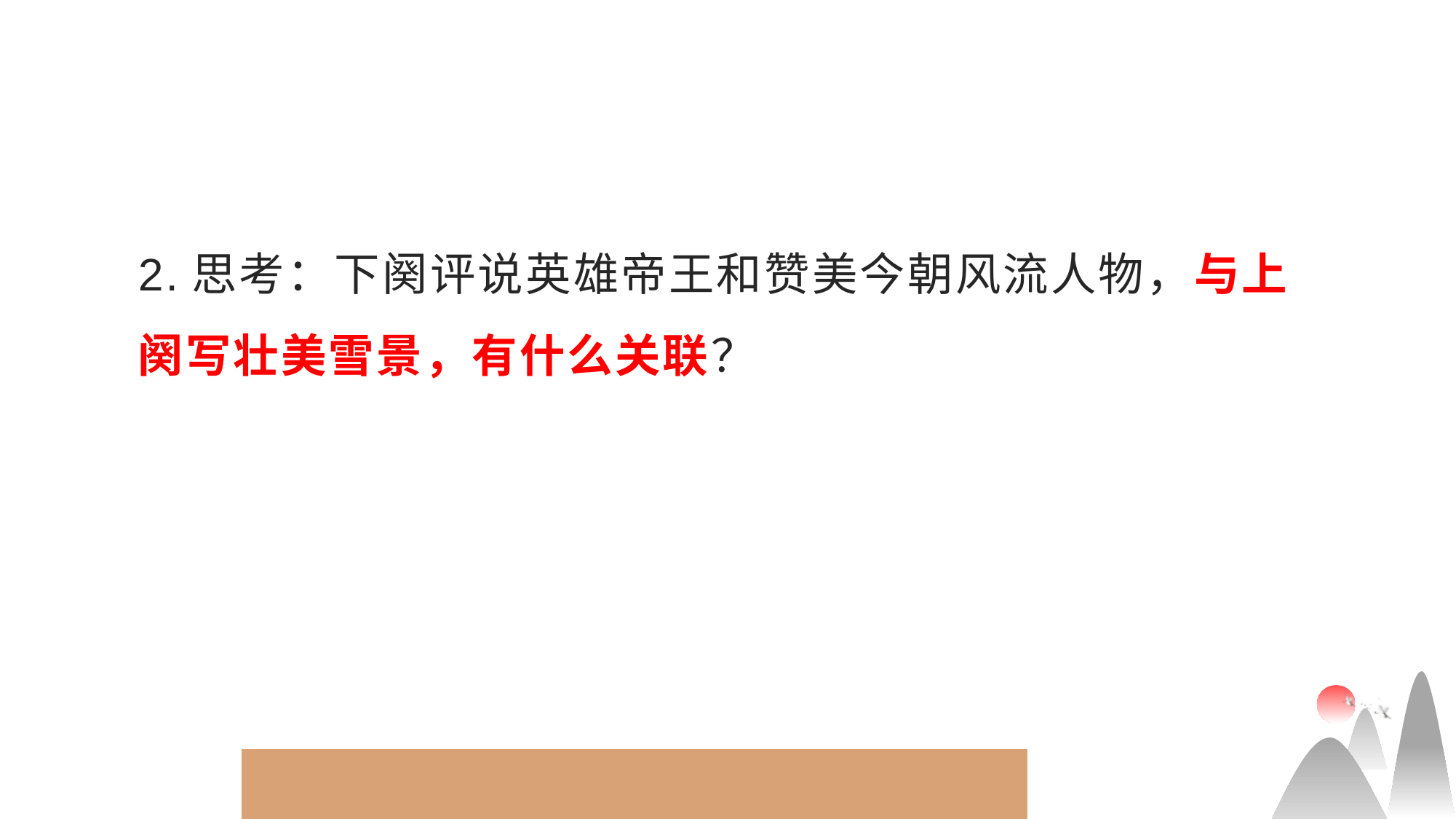

#
2.思考：下阕评说英雄帝王和赞美今朝风流人物，与上阕写壮美雪景，有什么关联？

 壮美雪景
赞美今朝风流人物